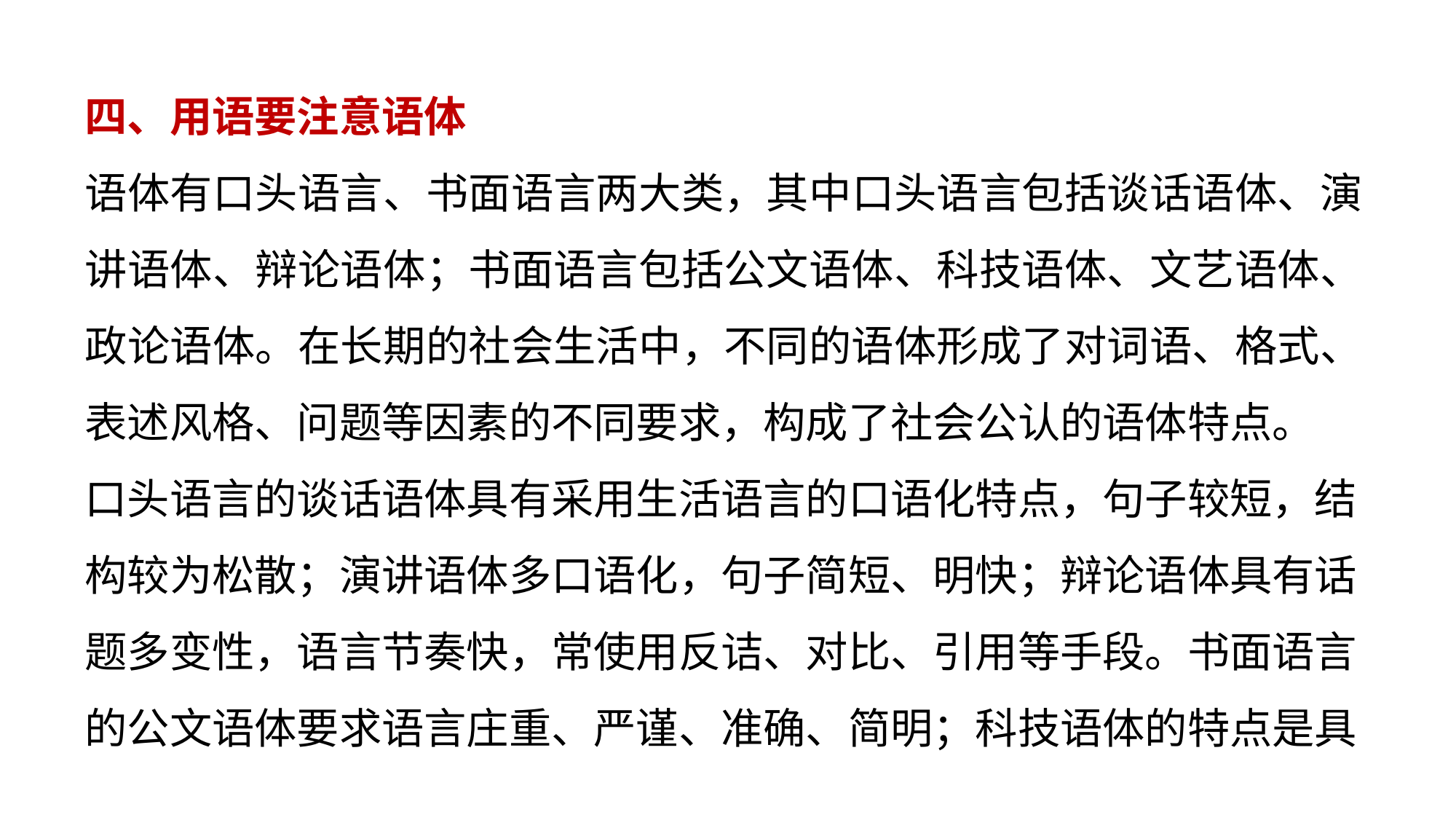

四、用语要注意语体
语体有口头语言、书面语言两大类，其中口头语言包括谈话语体、演讲语体、辩论语体；书面语言包括公文语体、科技语体、文艺语体、政论语体。在长期的社会生活中，不同的语体形成了对词语、格式、表述风格、问题等因素的不同要求，构成了社会公认的语体特点。
口头语言的谈话语体具有采用生活语言的口语化特点，句子较短，结构较为松散；演讲语体多口语化，句子简短、明快；辩论语体具有话题多变性，语言节奏快，常使用反诘、对比、引用等手段。书面语言的公文语体要求语言庄重、严谨、准确、简明；科技语体的特点是具